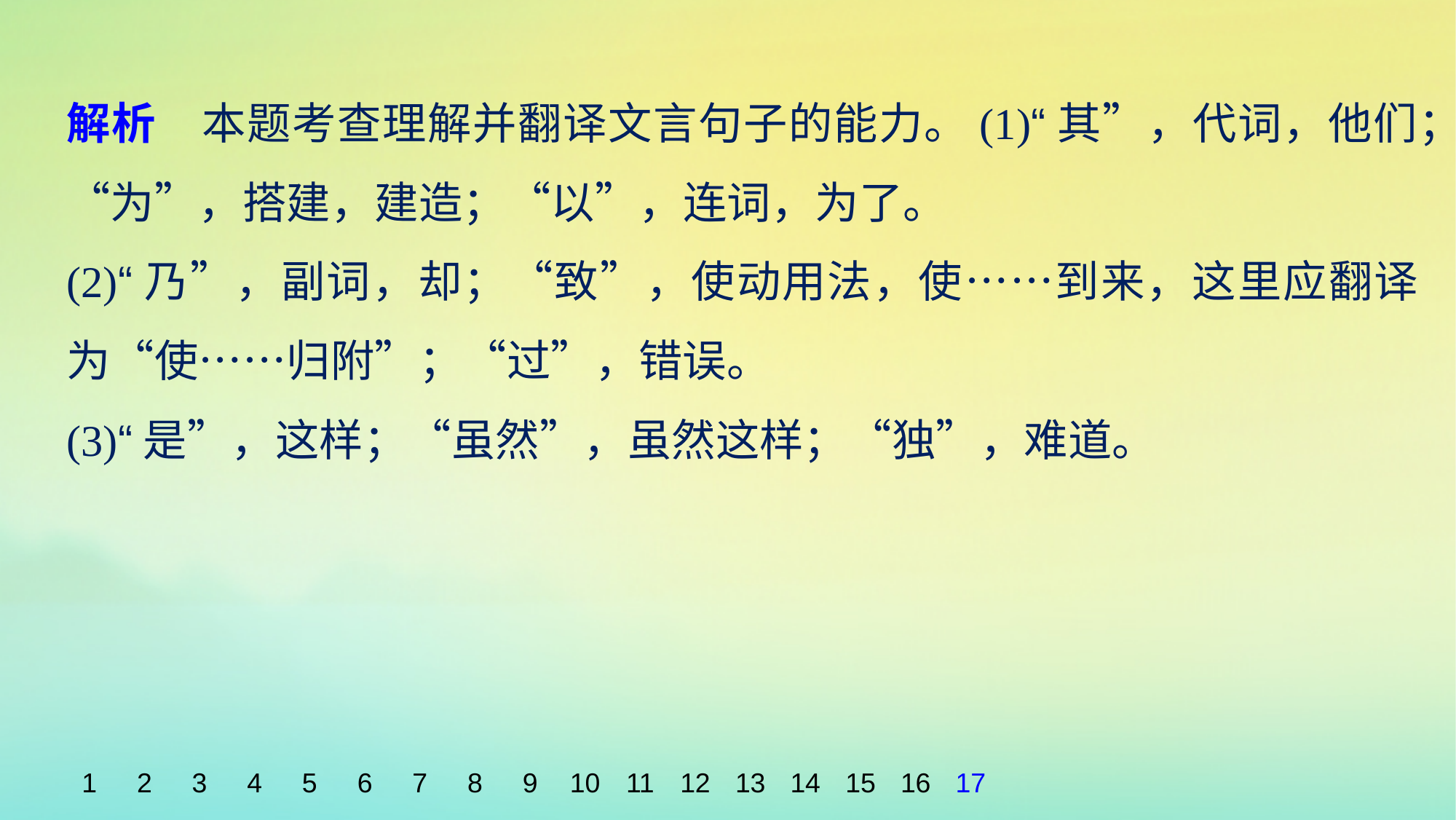

解析　本题考查理解并翻译文言句子的能力。(1)“其”，代词，他们；“为”，搭建，建造；“以”，连词，为了。
(2)“乃”，副词，却；“致”，使动用法，使……到来，这里应翻译为“使……归附”；“过”，错误。
(3)“是”，这样；“虽然”，虽然这样；“独”，难道。
1
2
3
4
5
6
7
8
9
10
11
12
13
14
15
16
17